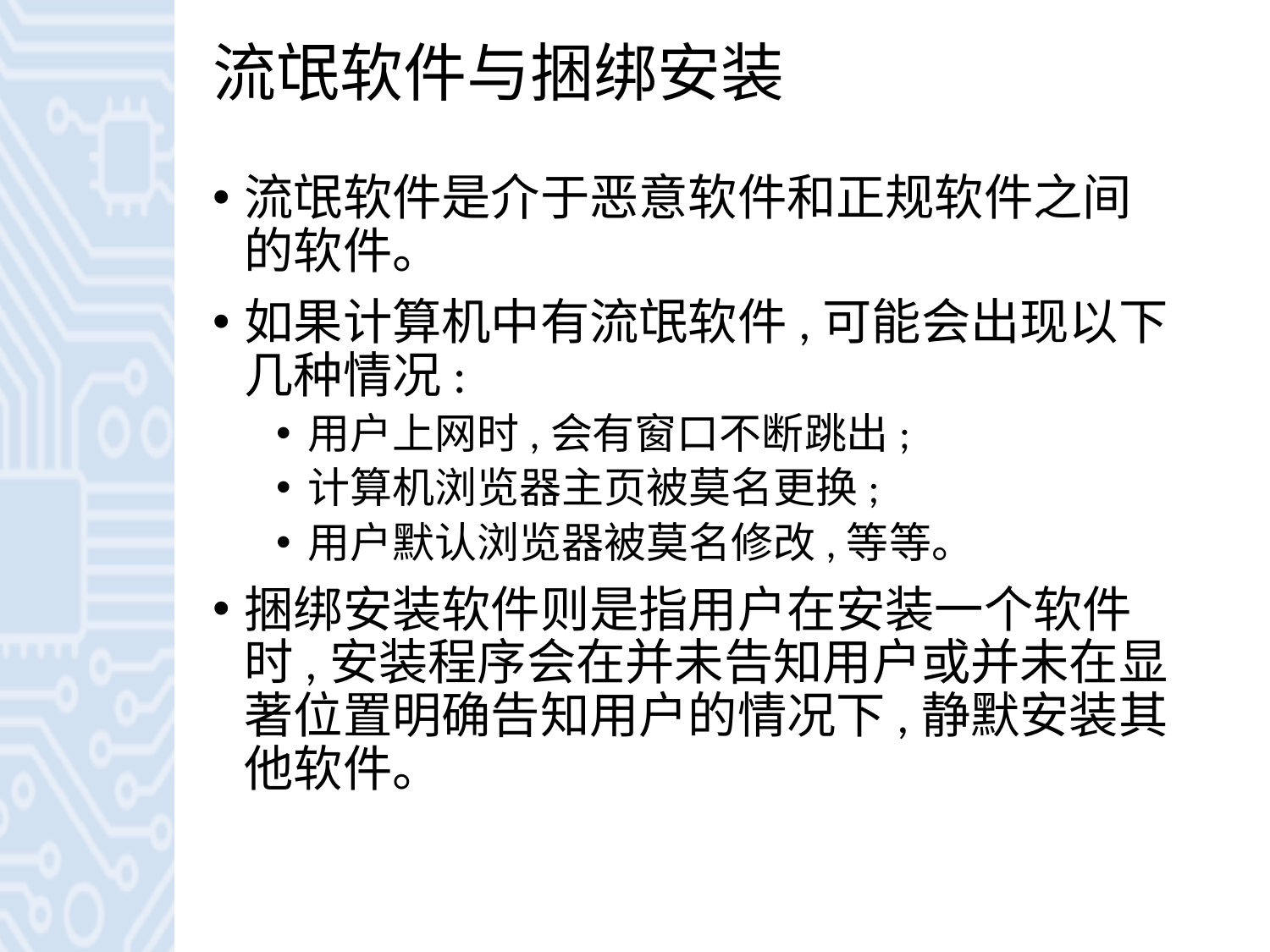

# 流氓软件与捆绑安装
流氓软件是介于恶意软件和正规软件之间的软件。
如果计算机中有流氓软件,可能会出现以下几种情况:
用户上网时,会有窗口不断跳出;
计算机浏览器主页被莫名更换;
用户默认浏览器被莫名修改,等等。
捆绑安装软件则是指用户在安装一个软件时,安装程序会在并未告知用户或并未在显 著位置明确告知用户的情况下,静默安装其他软件。